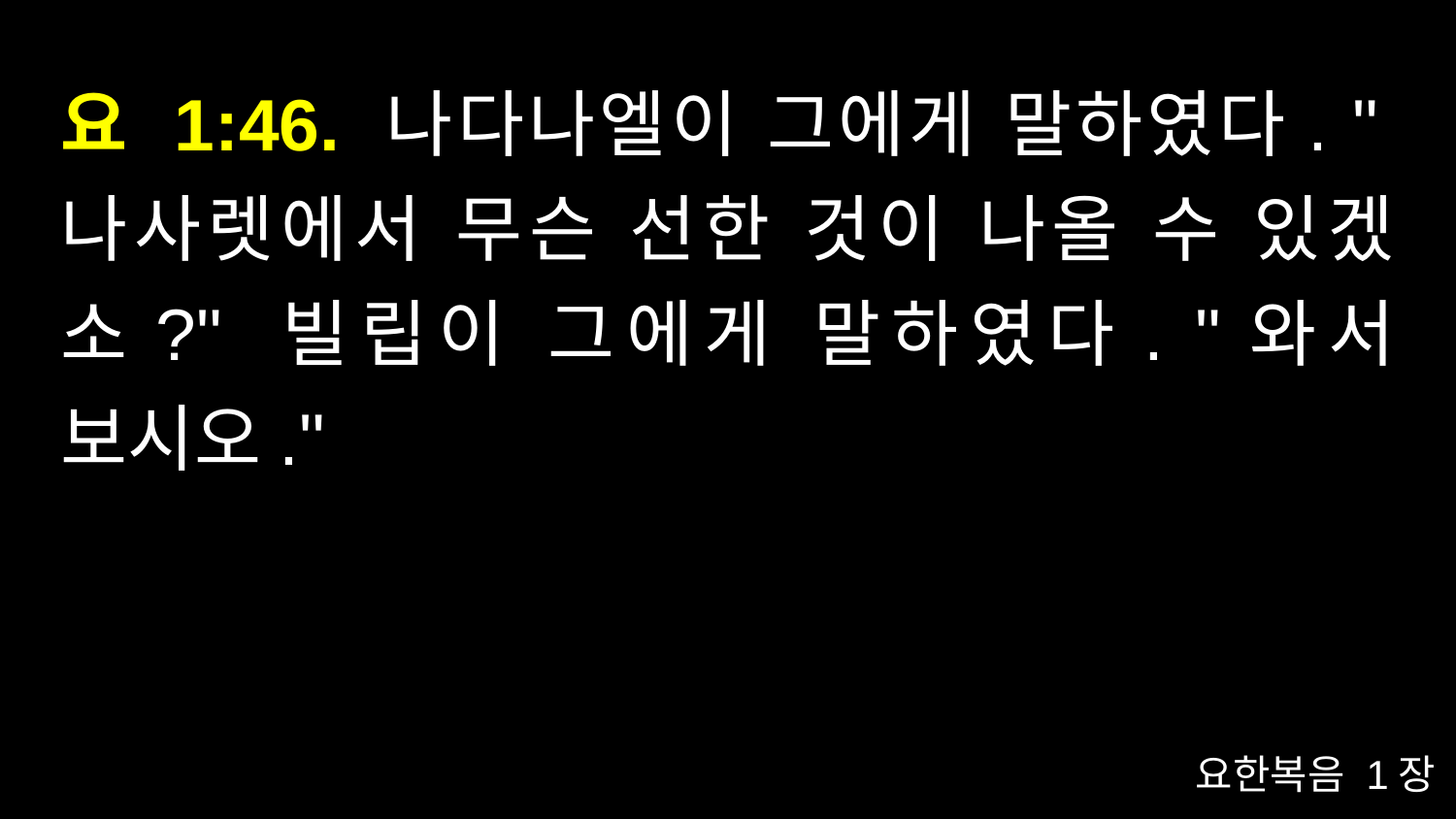

# 요 1:46. 나다나엘이 그에게 말하였다. "나사렛에서 무슨 선한 것이 나올 수 있겠소?" 빌립이 그에게 말하였다. "와서 보시오."
요한복음 1장